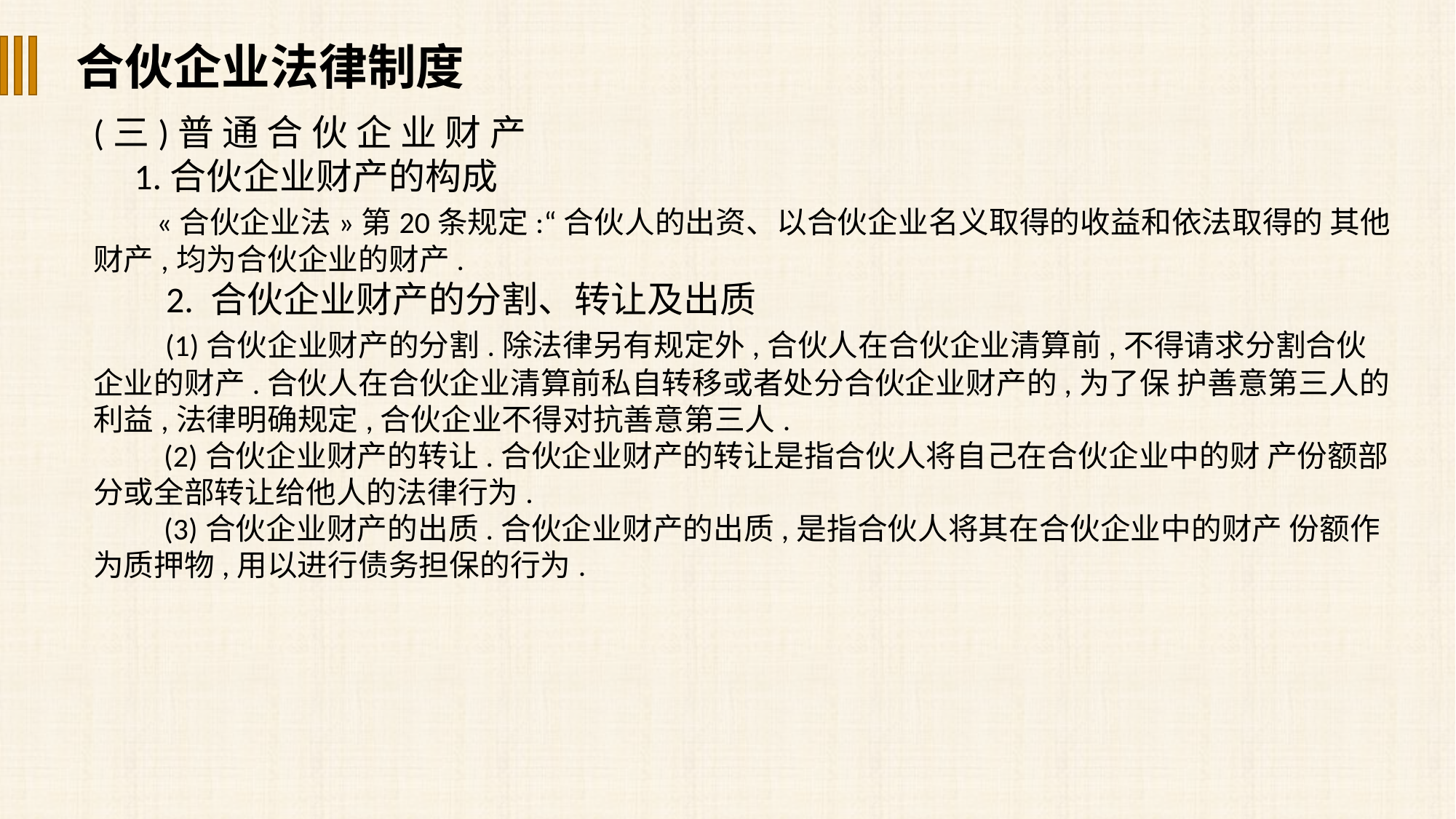

合伙企业法律制度

(三)普 通 合 伙 企 业 财 产
     1.合伙企业财产的构成
    «合伙企业法»第20条规定:“合伙人的出资、以合伙企业名义取得的收益和依法取得的 其他财产,均为合伙企业的财产.
     2. 合伙企业财产的分割、转让及出质
 (1)合伙企业财产的分割.除法律另有规定外,合伙人在合伙企业清算前,不得请求分割合伙企业的财产.合伙人在合伙企业清算前私自转移或者处分合伙企业财产的,为了保 护善意第三人的利益,法律明确规定,合伙企业不得对抗善意第三人.
 (2)合伙企业财产的转让.合伙企业财产的转让是指合伙人将自己在合伙企业中的财 产份额部分或全部转让给他人的法律行为.
 (3)合伙企业财产的出质.合伙企业财产的出质,是指合伙人将其在合伙企业中的财产 份额作为质押物,用以进行债务担保的行为.